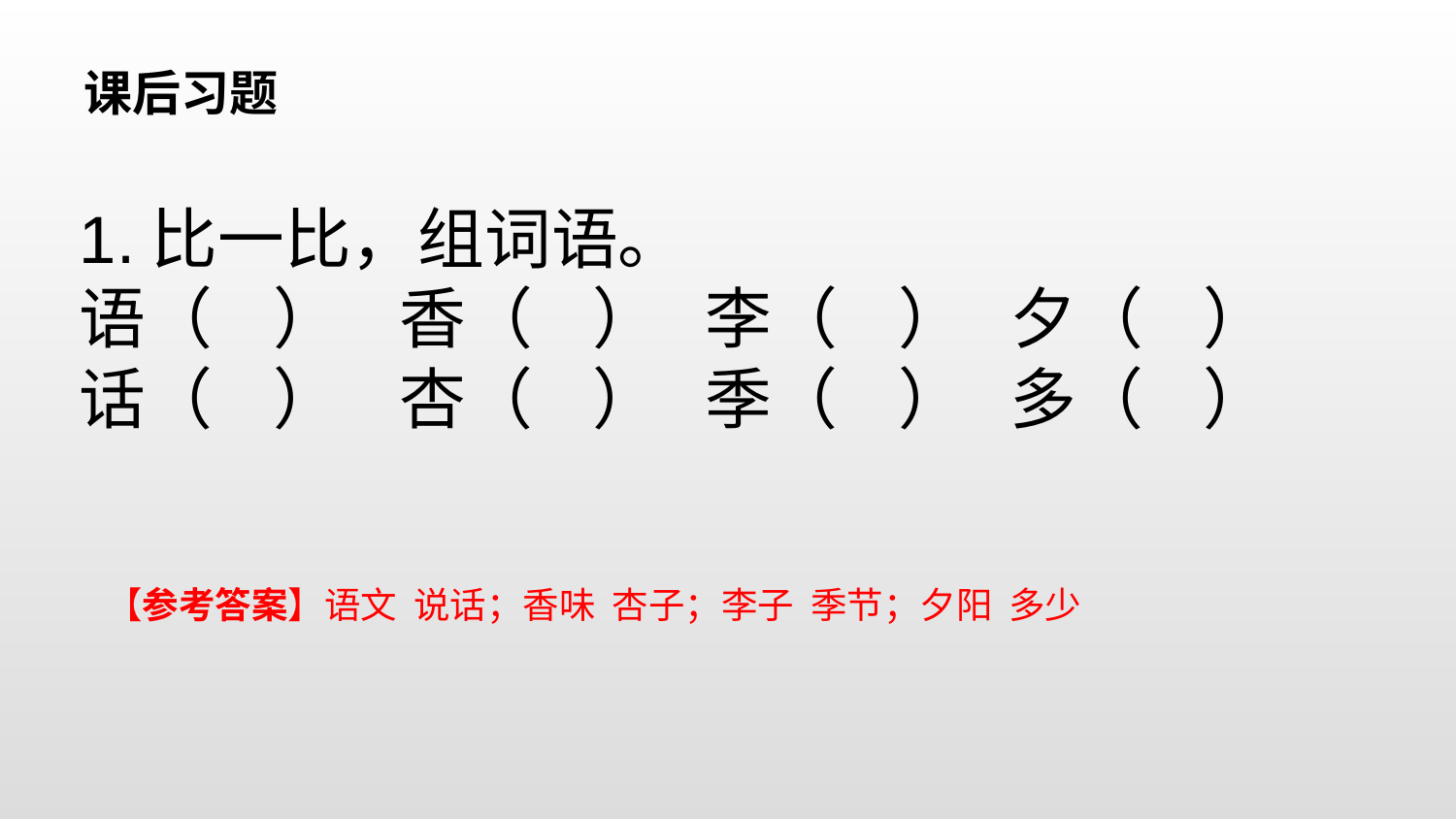

课后习题
1.比一比，组词语。
语（    ）    香（    ）   李（    ）   夕（    ）
话（    ）    杏（    ）   季（    ）   多（    ）
【参考答案】语文  说话；香味  杏子；李子  季节；夕阳  多少